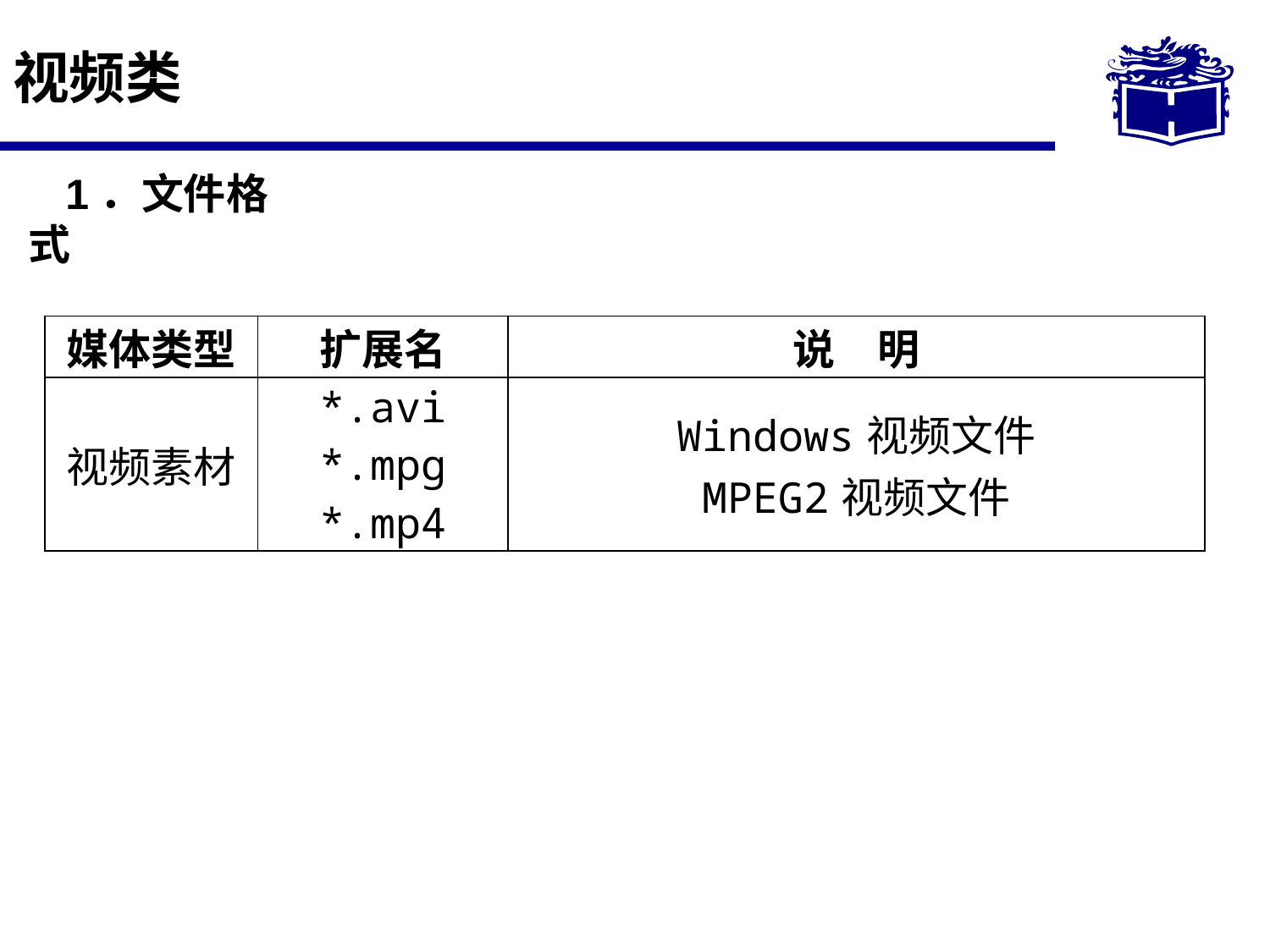

# 视频类
1．文件格式
| 媒体类型 | 扩展名 | 说　明 |
| --- | --- | --- |
| 视频素材 | \*.avi \*.mpg \*.mp4 | Windows视频文件 MPEG2视频文件 |